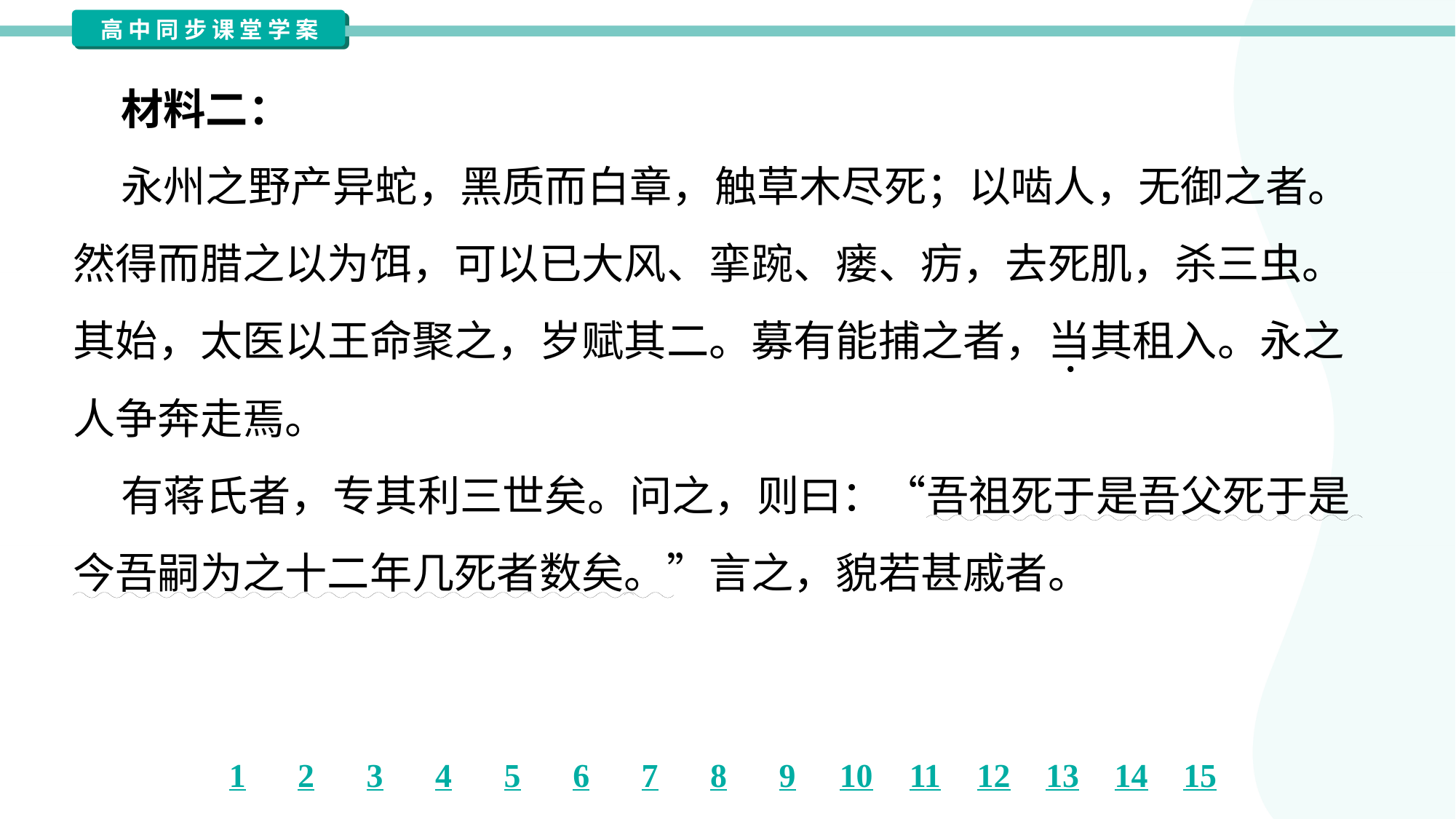

材料二：
    永州之野产异蛇，黑质而白章，触草木尽死；以啮人，无御之者。
然得而腊之以为饵，可以已大风、挛踠、瘘、疠，去死肌，杀三虫。
其始，太医以王命聚之，岁赋其二。募有能捕之者，当其租入。永之
人争奔走焉。
    有蒋氏者，专其利三世矣。问之，则曰：“吾祖死于是吾父死于是
今吾嗣为之十二年几死者数矣。”言之，貌若甚戚者。